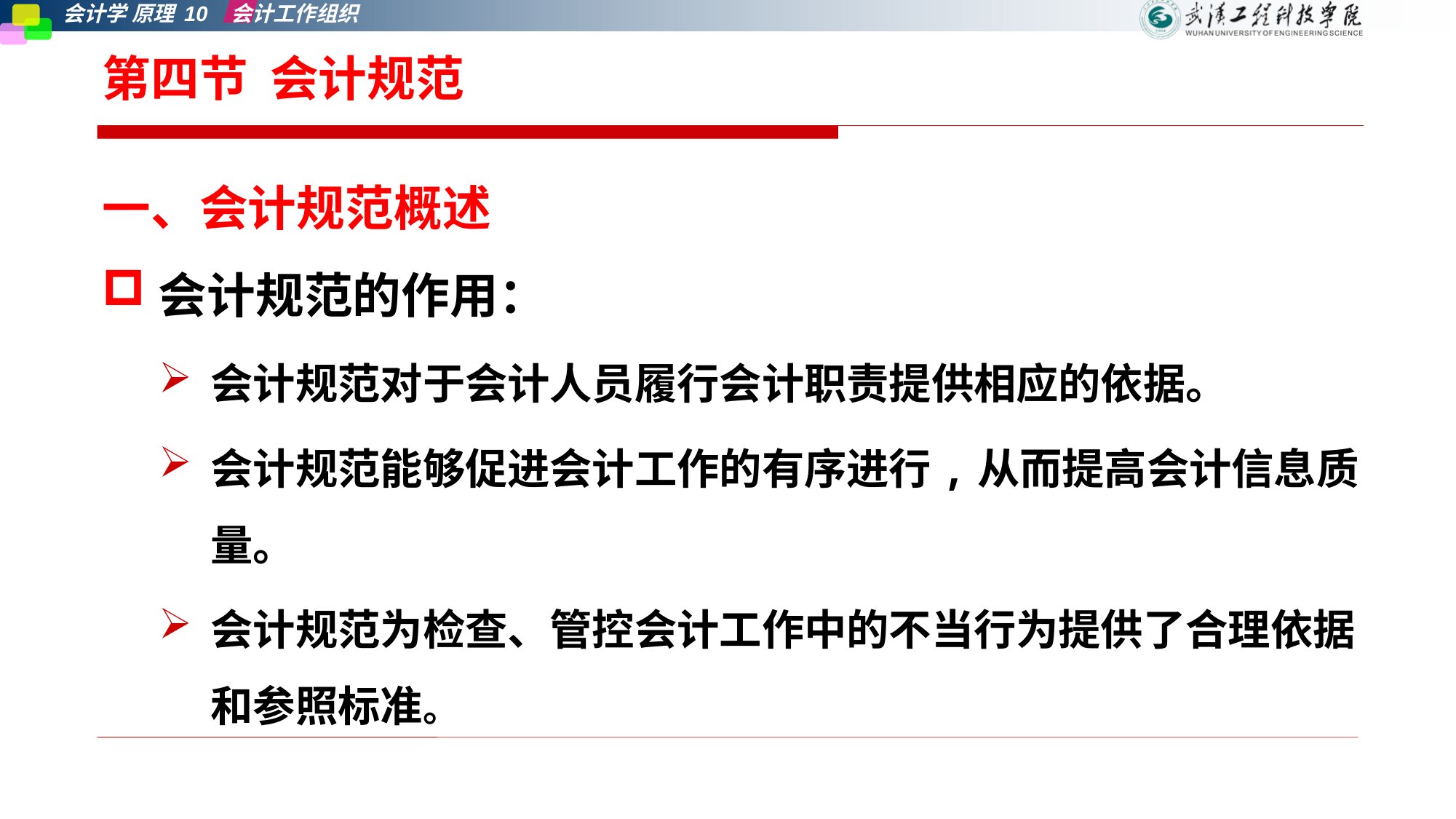

# 第四节  会计规范
一、会计规范概述
会计规范的作用：
会计规范对于会计人员履行会计职责提供相应的依据。
会计规范能够促进会计工作的有序进行,从而提高会计信息质量。
会计规范为检查、管控会计工作中的不当行为提供了合理依据和参照标准。